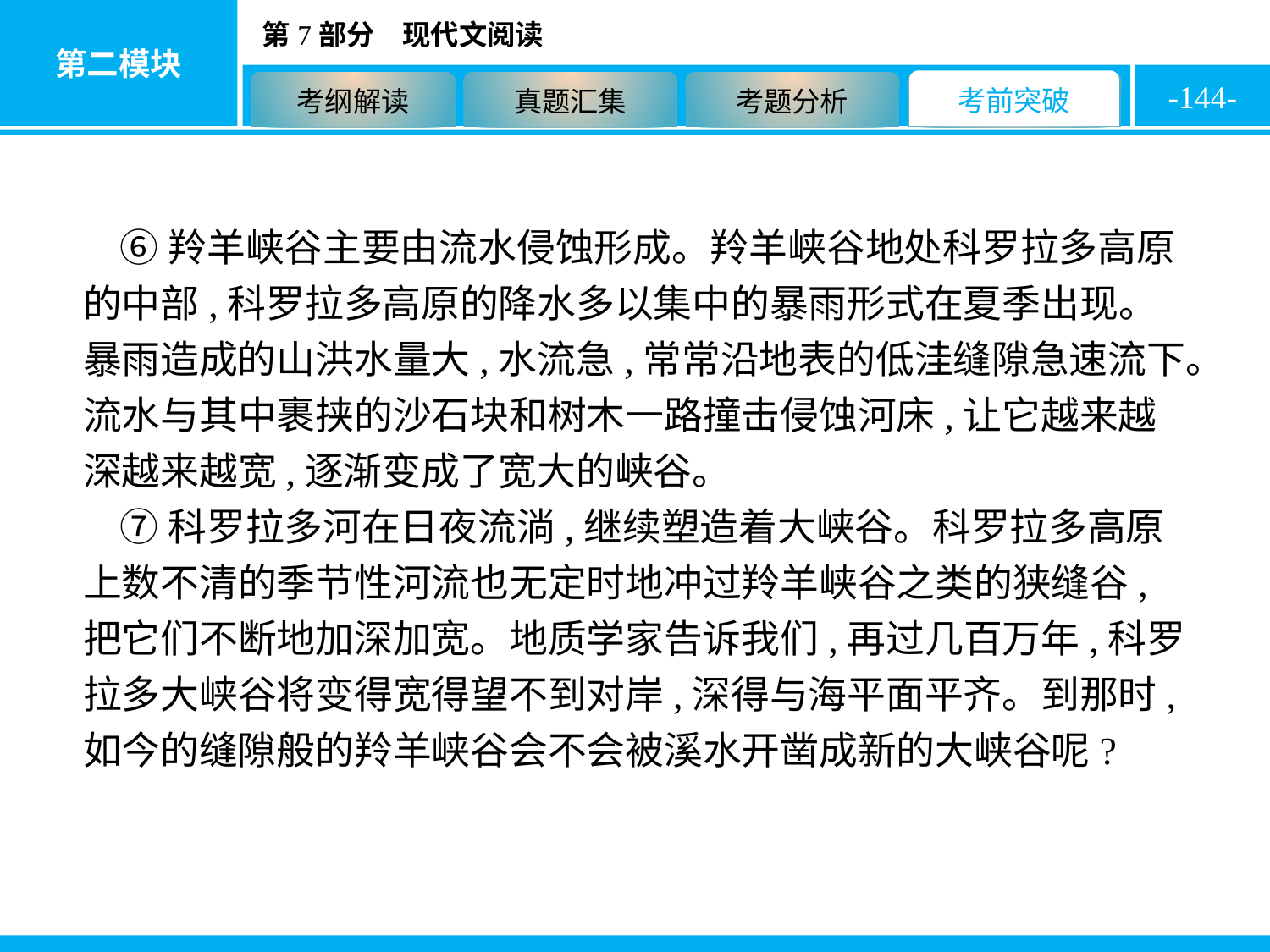

-144-
⑥羚羊峡谷主要由流水侵蚀形成。羚羊峡谷地处科罗拉多高原的中部,科罗拉多高原的降水多以集中的暴雨形式在夏季出现。暴雨造成的山洪水量大,水流急,常常沿地表的低洼缝隙急速流下。流水与其中裹挟的沙石块和树木一路撞击侵蚀河床,让它越来越深越来越宽,逐渐变成了宽大的峡谷。
⑦科罗拉多河在日夜流淌,继续塑造着大峡谷。科罗拉多高原上数不清的季节性河流也无定时地冲过羚羊峡谷之类的狭缝谷,把它们不断地加深加宽。地质学家告诉我们,再过几百万年,科罗拉多大峡谷将变得宽得望不到对岸,深得与海平面平齐。到那时,如今的缝隙般的羚羊峡谷会不会被溪水开凿成新的大峡谷呢?